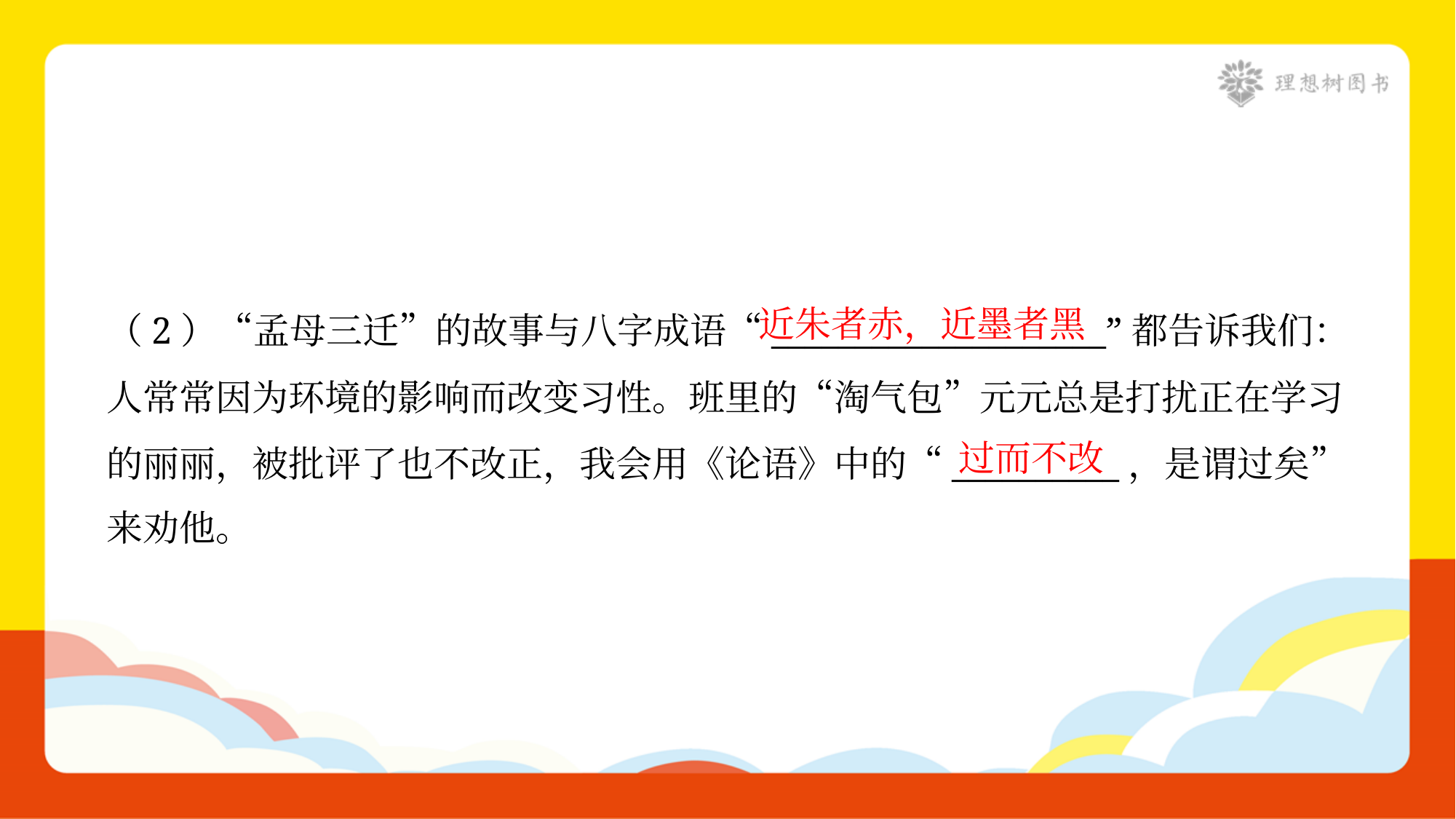

近朱者赤，近墨者黑
（2）“孟母三迁”的故事与八字成语“____________________”都告诉我们：
人常常因为环境的影响而改变习性。班里的“淘气包”元元总是打扰正在学习
的丽丽，被批评了也不改正，我会用《论语》中的“__________，是谓过矣”
来劝他。
过而不改